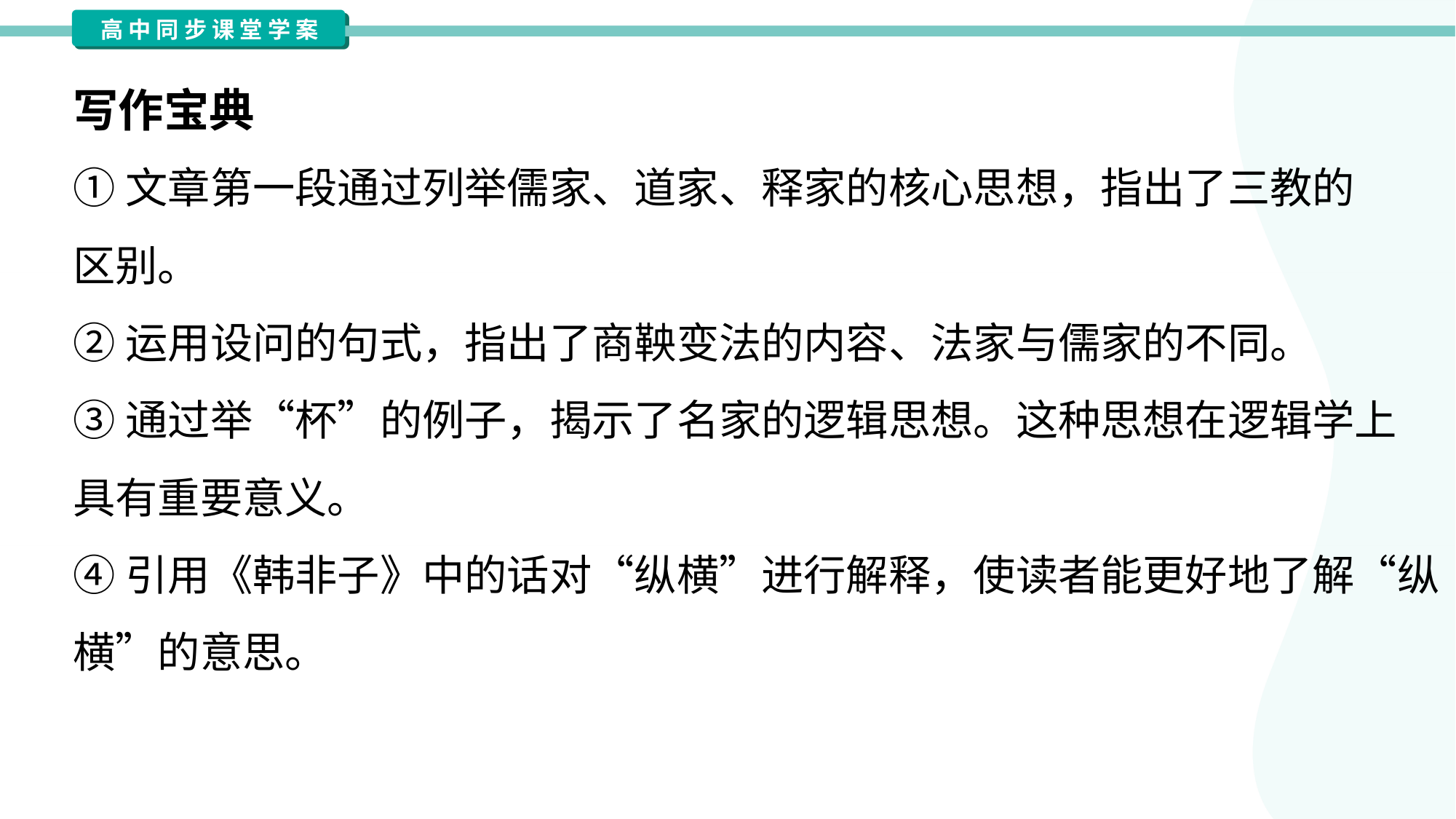

写作宝典
①文章第一段通过列举儒家、道家、释家的核心思想，指出了三教的
区别。
②运用设问的句式，指出了商鞅变法的内容、法家与儒家的不同。
③通过举“杯”的例子，揭示了名家的逻辑思想。这种思想在逻辑学上
具有重要意义。
④引用《韩非子》中的话对“纵横”进行解释，使读者能更好地了解“纵
横”的意思。